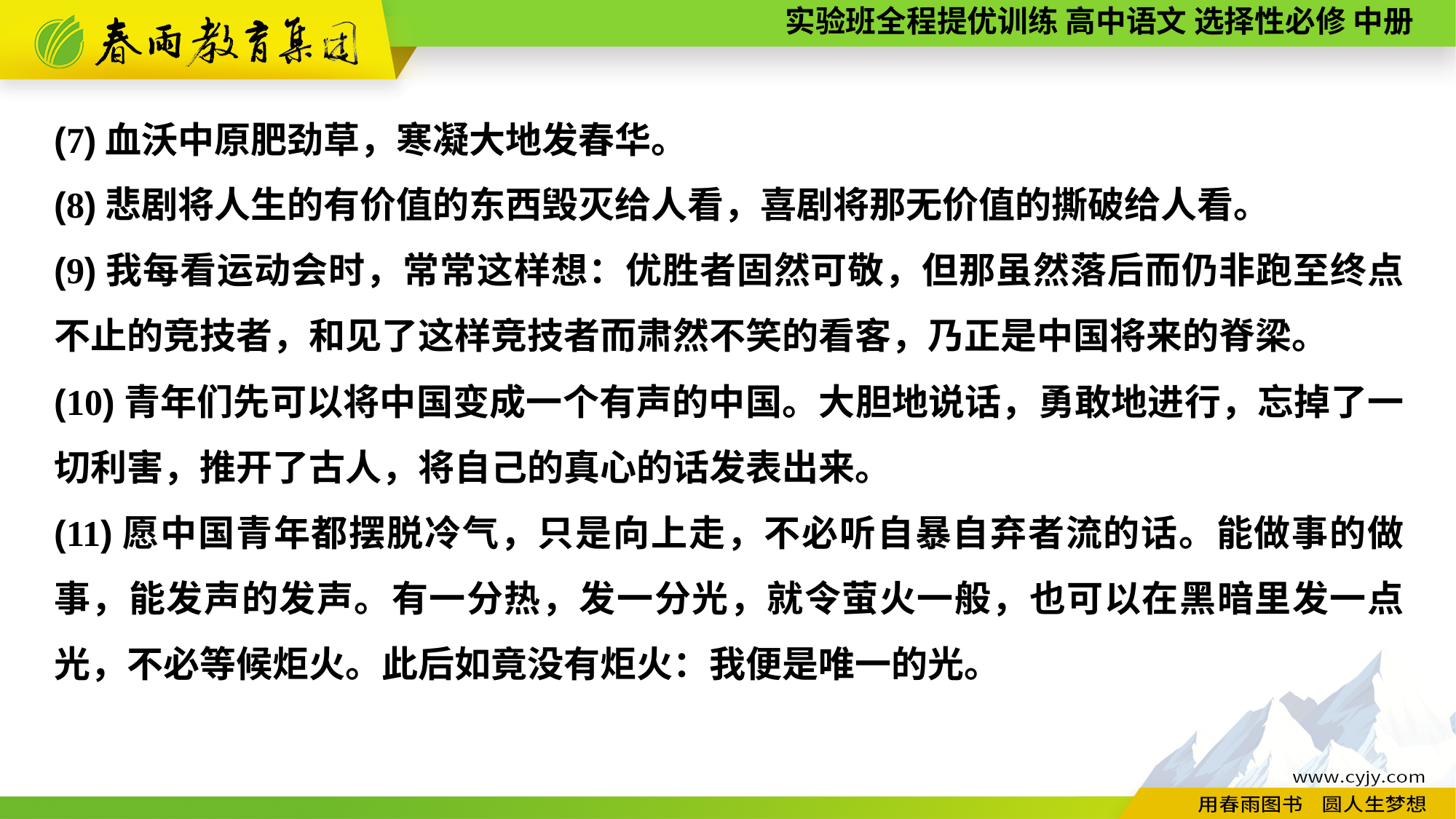

(7)血沃中原肥劲草，寒凝大地发春华。
(8)悲剧将人生的有价值的东西毁灭给人看，喜剧将那无价值的撕破给人看。
(9)我每看运动会时，常常这样想：优胜者固然可敬，但那虽然落后而仍非跑至终点不止的竞技者，和见了这样竞技者而肃然不笑的看客，乃正是中国将来的脊梁。
(10)青年们先可以将中国变成一个有声的中国。大胆地说话，勇敢地进行，忘掉了一切利害，推开了古人，将自己的真心的话发表出来。
(11)愿中国青年都摆脱冷气，只是向上走，不必听自暴自弃者流的话。能做事的做事，能发声的发声。有一分热，发一分光，就令萤火一般，也可以在黑暗里发一点光，不必等候炬火。此后如竟没有炬火：我便是唯一的光。